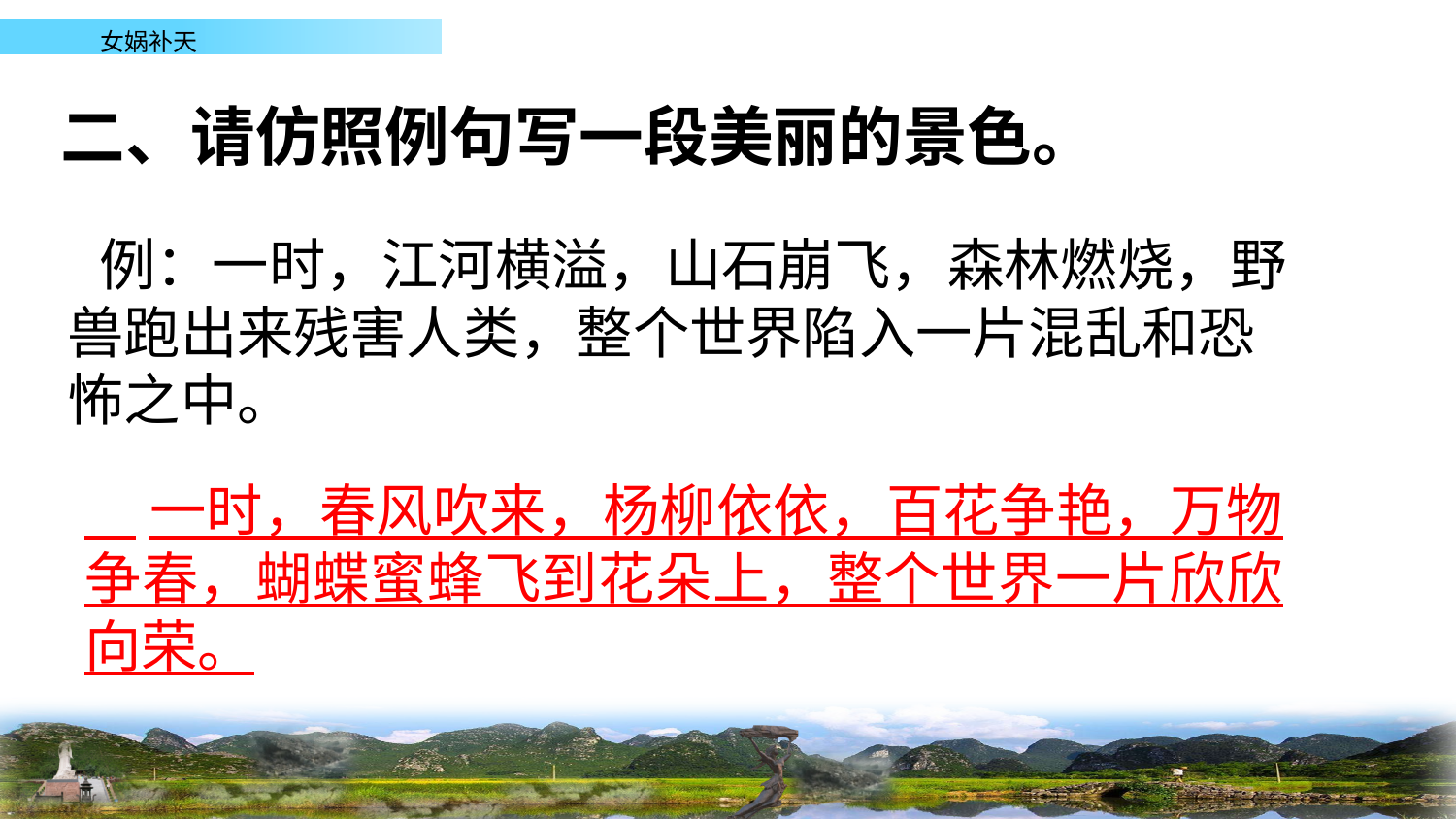

二、请仿照例句写一段美丽的景色。
例：一时，江河横溢，山石崩飞，森林燃烧，野兽跑出来残害人类，整个世界陷入一片混乱和恐怖之中。
    一时，春风吹来，杨柳依依，百花争艳，万物争春，蝴蝶蜜蜂飞到花朵上，整个世界一片欣欣向荣。